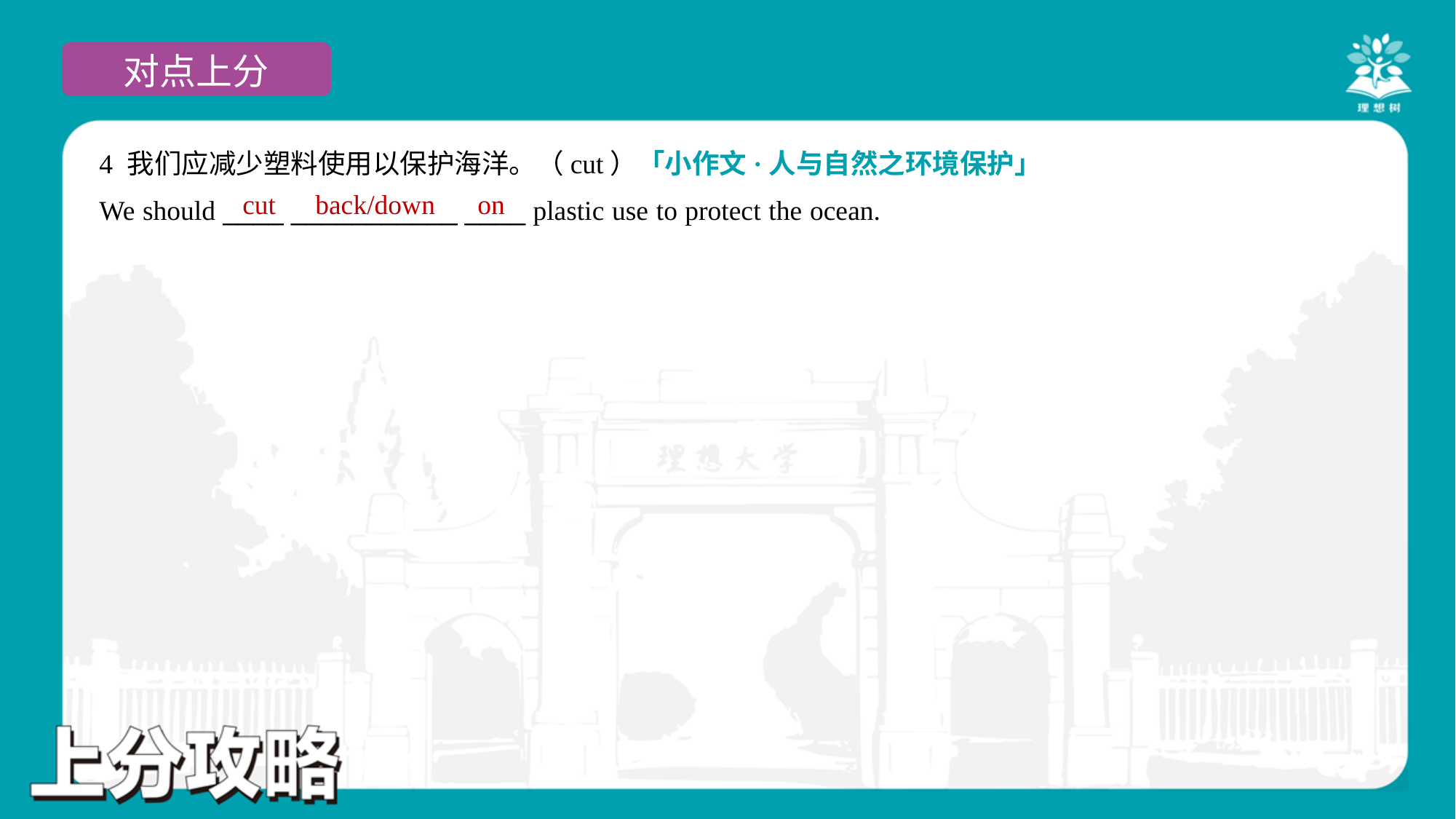

4 我们应减少塑料使用以保护海洋。（cut）「小作文·人与自然之环境保护」
We should ____ ___________ ____ plastic use to protect the ocean.
cut
back/down
on